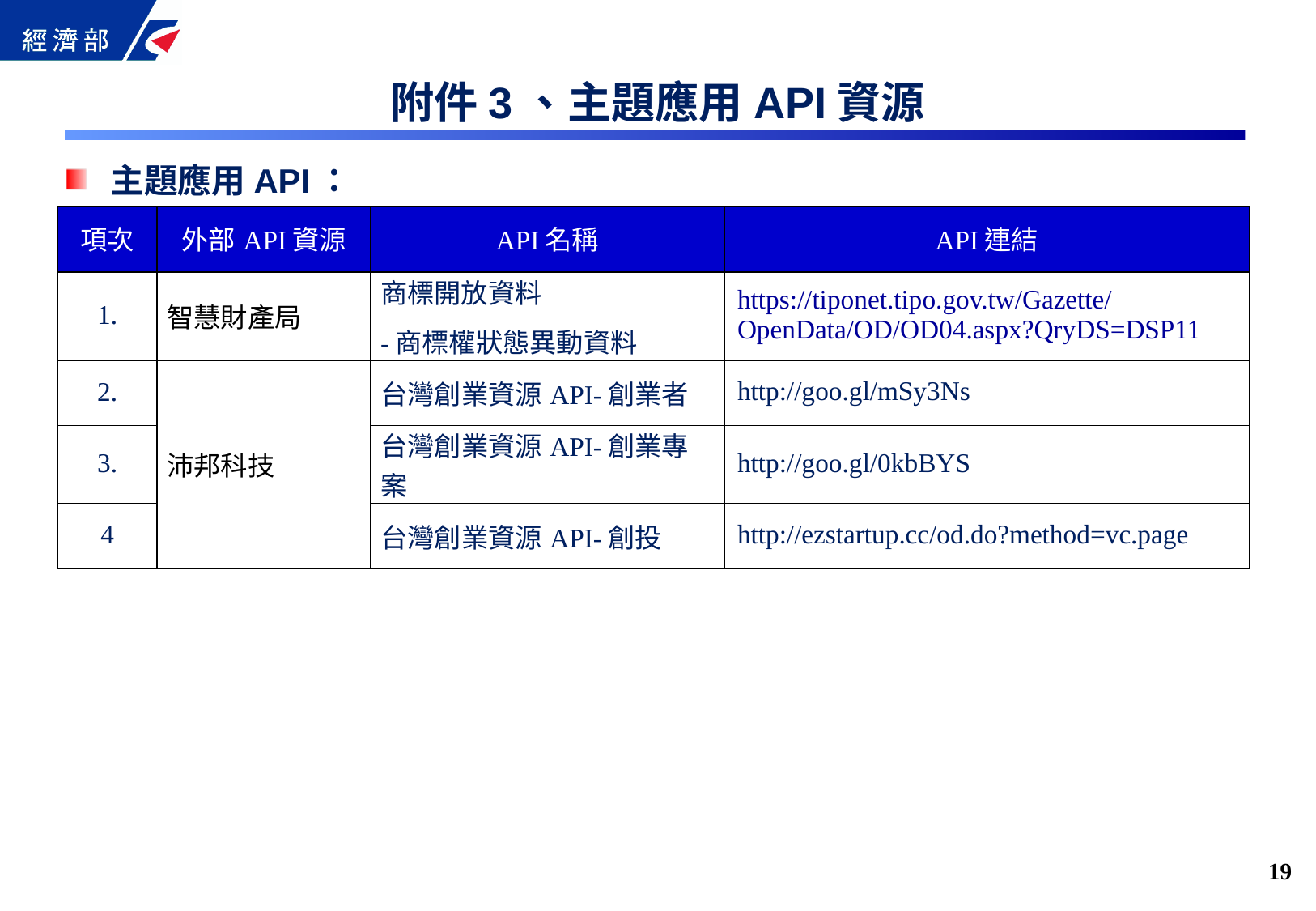

附件3、主題應用API資源

主題應用API：
| 項次 | 外部API資源 | API名稱 | API連結 |
| --- | --- | --- | --- |
| 1. | 智慧財產局 | 商標開放資料 -商標權狀態異動資料 | https://tiponet.tipo.gov.tw/Gazette/OpenData/OD/OD04.aspx?QryDS=DSP11 |
| 2. | 沛邦科技 | 台灣創業資源API-創業者 | http://goo.gl/mSy3Ns |
| 3. |  | 台灣創業資源API-創業專案 | http://goo.gl/0kbBYS |
| 4 |  | 台灣創業資源API-創投 | http://ezstartup.cc/od.do?method=vc.page |
19